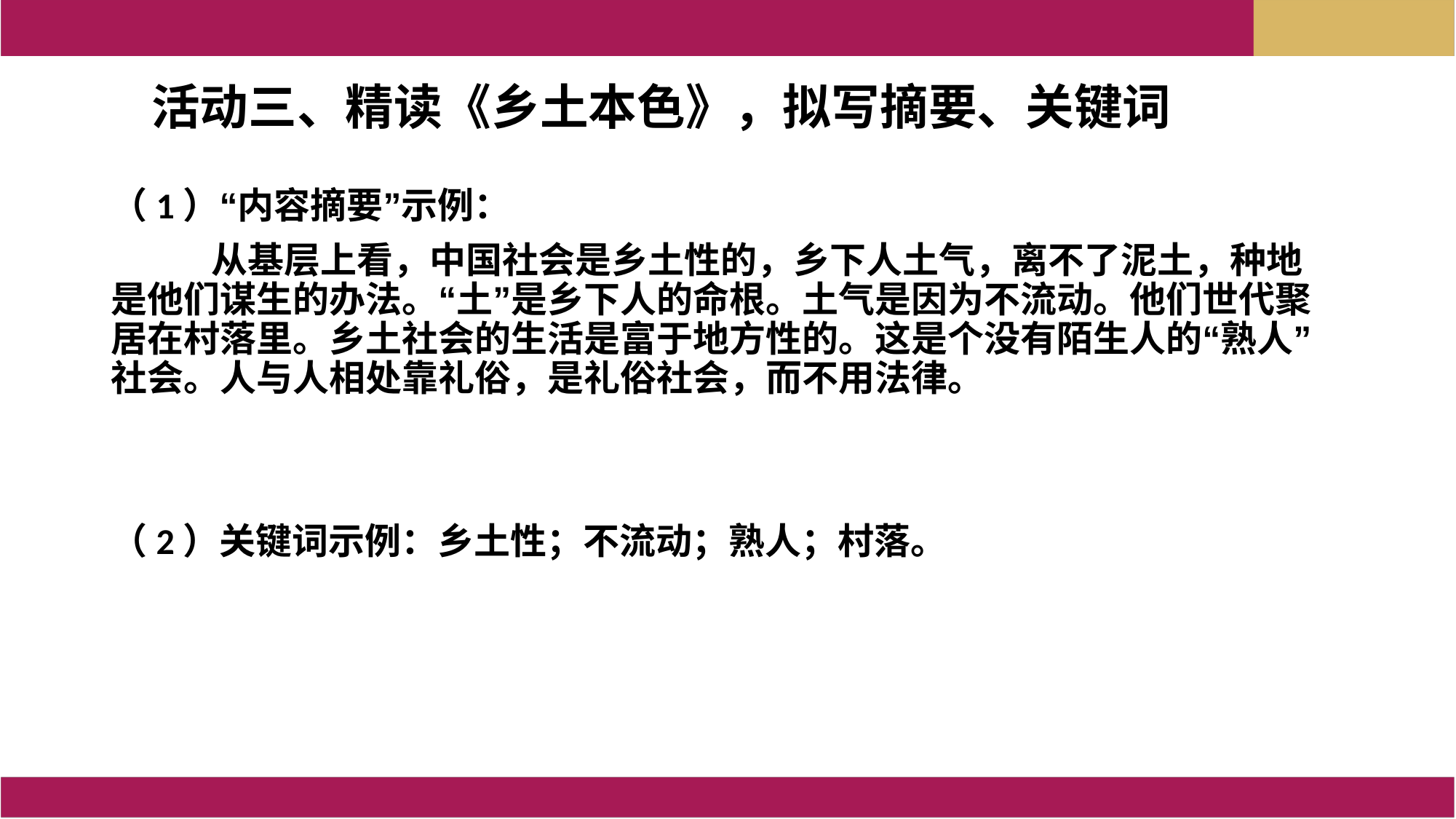

活动三、精读《乡土本色》，拟写摘要、关键词
（1）“内容摘要”示例：
         从基层上看，中国社会是乡土性的，乡下人土气，离不了泥土，种地是他们谋生的办法。“土”是乡下人的命根。土气是因为不流动。他们世代聚居在村落里。乡土社会的生活是富于地方性的。这是个没有陌生人的“熟人”社会。人与人相处靠礼俗，是礼俗社会，而不用法律。

（2）关键词示例：乡土性；不流动；熟人；村落。